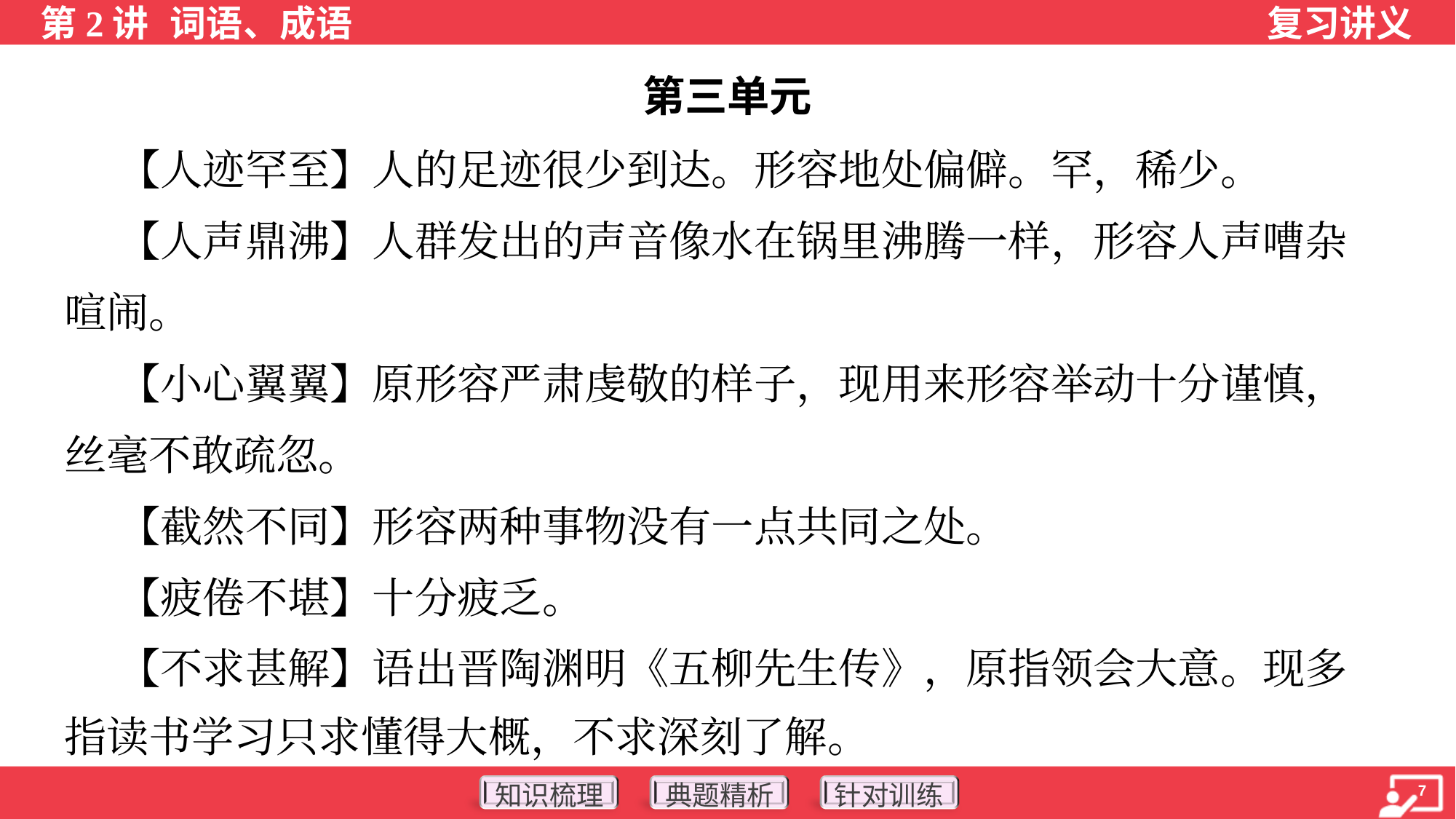

第三单元
    【人迹罕至】人的足迹很少到达。形容地处偏僻。罕，稀少。
    【人声鼎沸】人群发出的声音像水在锅里沸腾一样，形容人声嘈杂
喧闹。
    【小心翼翼】原形容严肃虔敬的样子，现用来形容举动十分谨慎，
丝毫不敢疏忽。
    【截然不同】形容两种事物没有一点共同之处。
    【疲倦不堪】十分疲乏。
    【不求甚解】语出晋陶渊明《五柳先生传》，原指领会大意。现多
指读书学习只求懂得大概，不求深刻了解。